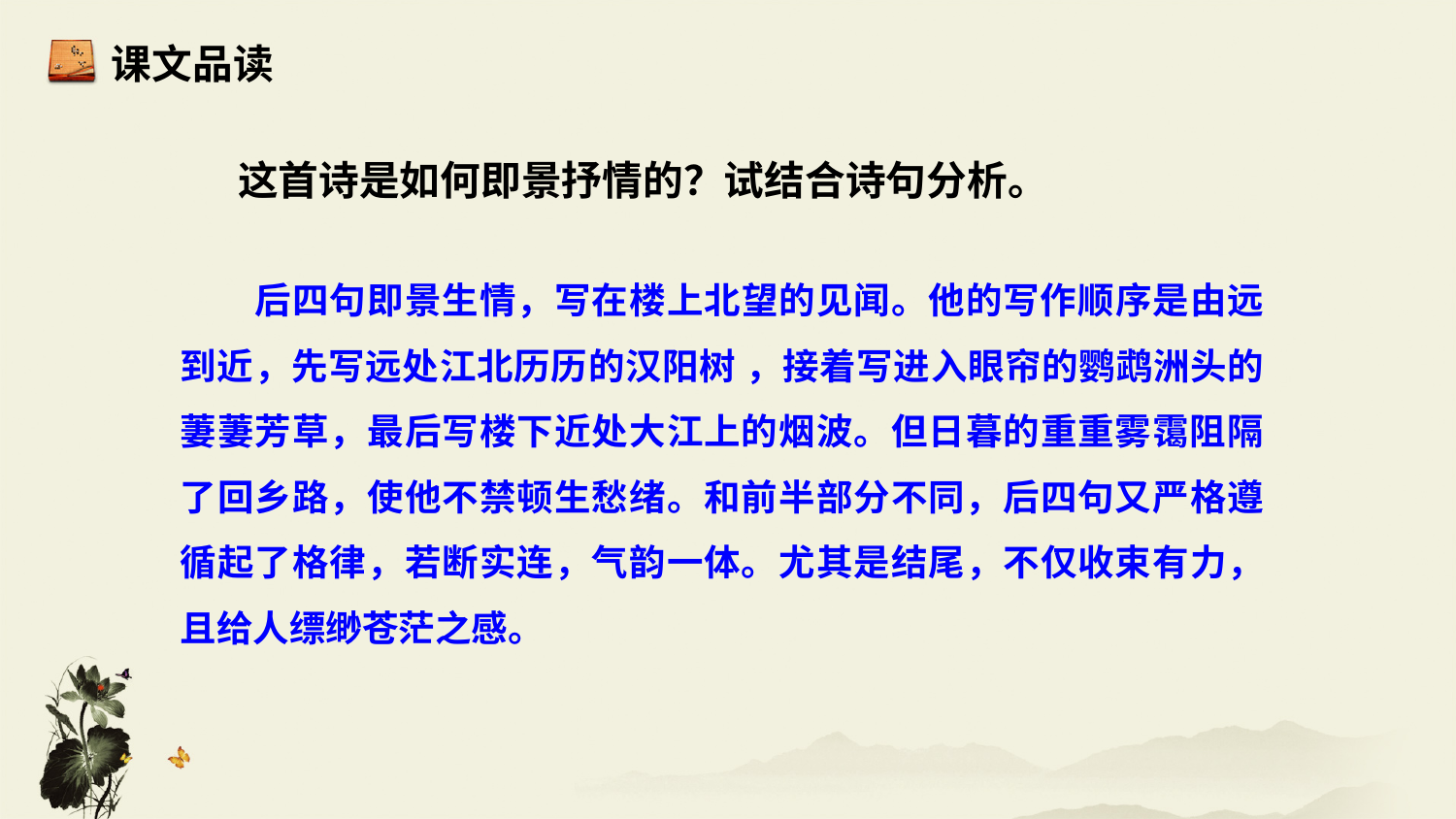

课文品读
这首诗是如何即景抒情的？试结合诗句分析。

       后四句即景生情，写在楼上北望的见闻。他的写作顺序是由远到近，先写远处江北历历的汉阳树 ，接着写进入眼帘的鹦鹉洲头的萋萋芳草，最后写楼下近处大江上的烟波。但日暮的重重雾霭阻隔了回乡路，使他不禁顿生愁绪。和前半部分不同，后四句又严格遵循起了格律，若断实连，气韵一体。尤其是结尾，不仅收束有力，且给人缥缈苍茫之感。